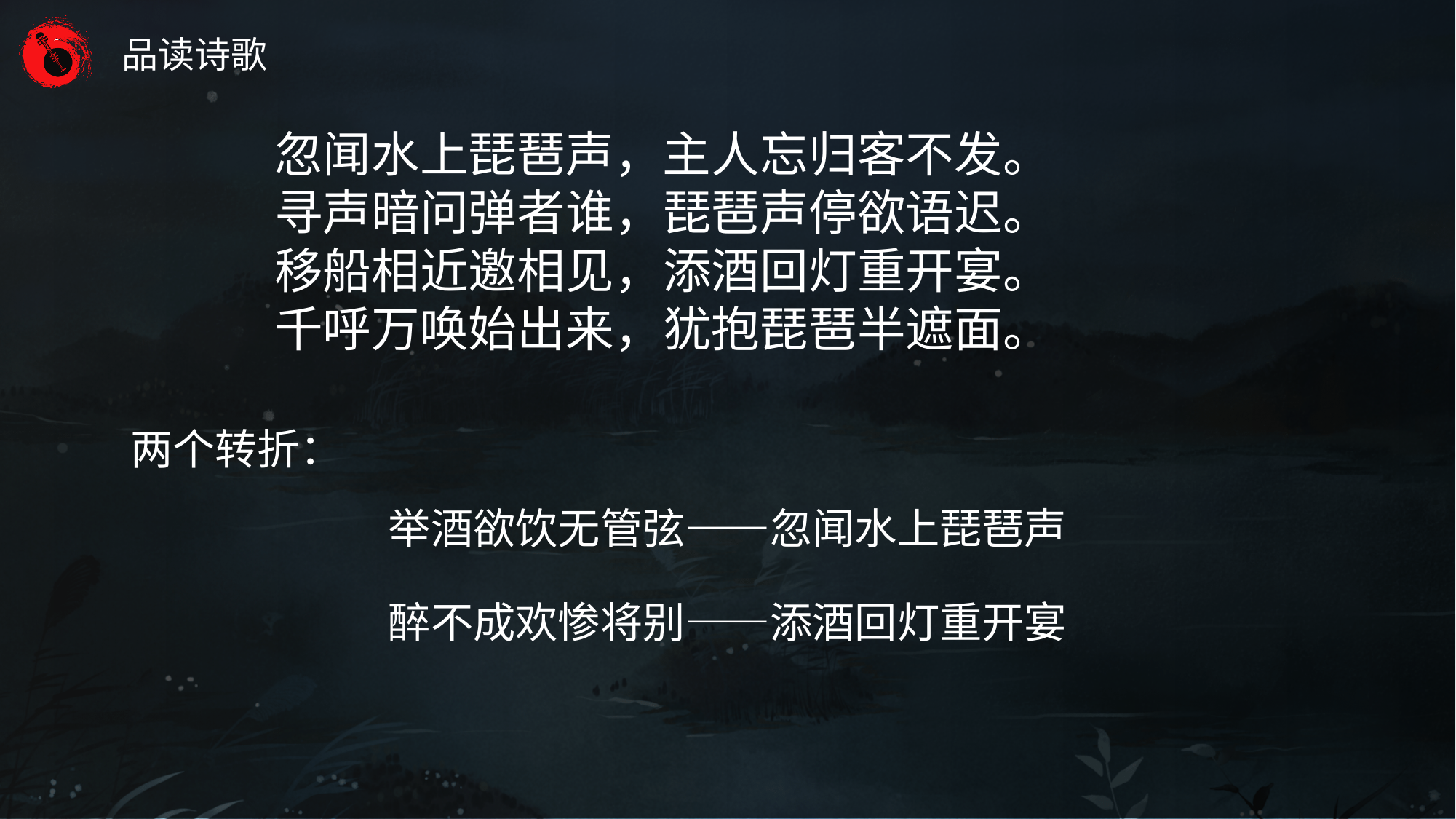

忽闻水上琵琶声，主人忘归客不发。
寻声暗问弹者谁，琵琶声停欲语迟。
移船相近邀相见，添酒回灯重开宴。
千呼万唤始出来，犹抱琵琶半遮面。
两个转折：
举酒欲饮无管弦——忽闻水上琵琶声
醉不成欢惨将别——添酒回灯重开宴